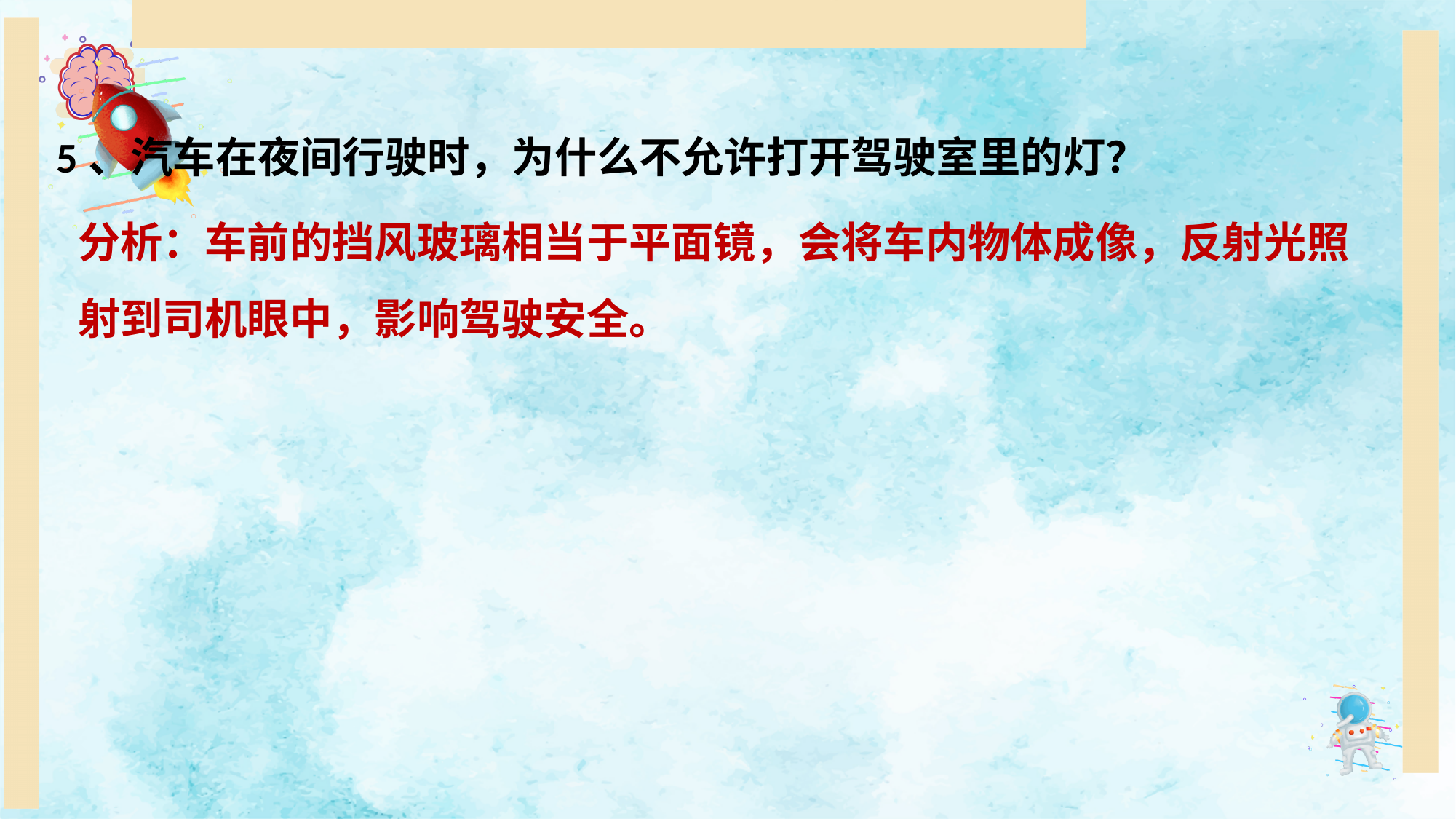

5、汽车在夜间行驶时，为什么不允许打开驾驶室里的灯？
分析：车前的挡风玻璃相当于平面镜，会将车内物体成像，反射光照射到司机眼中，影响驾驶安全。